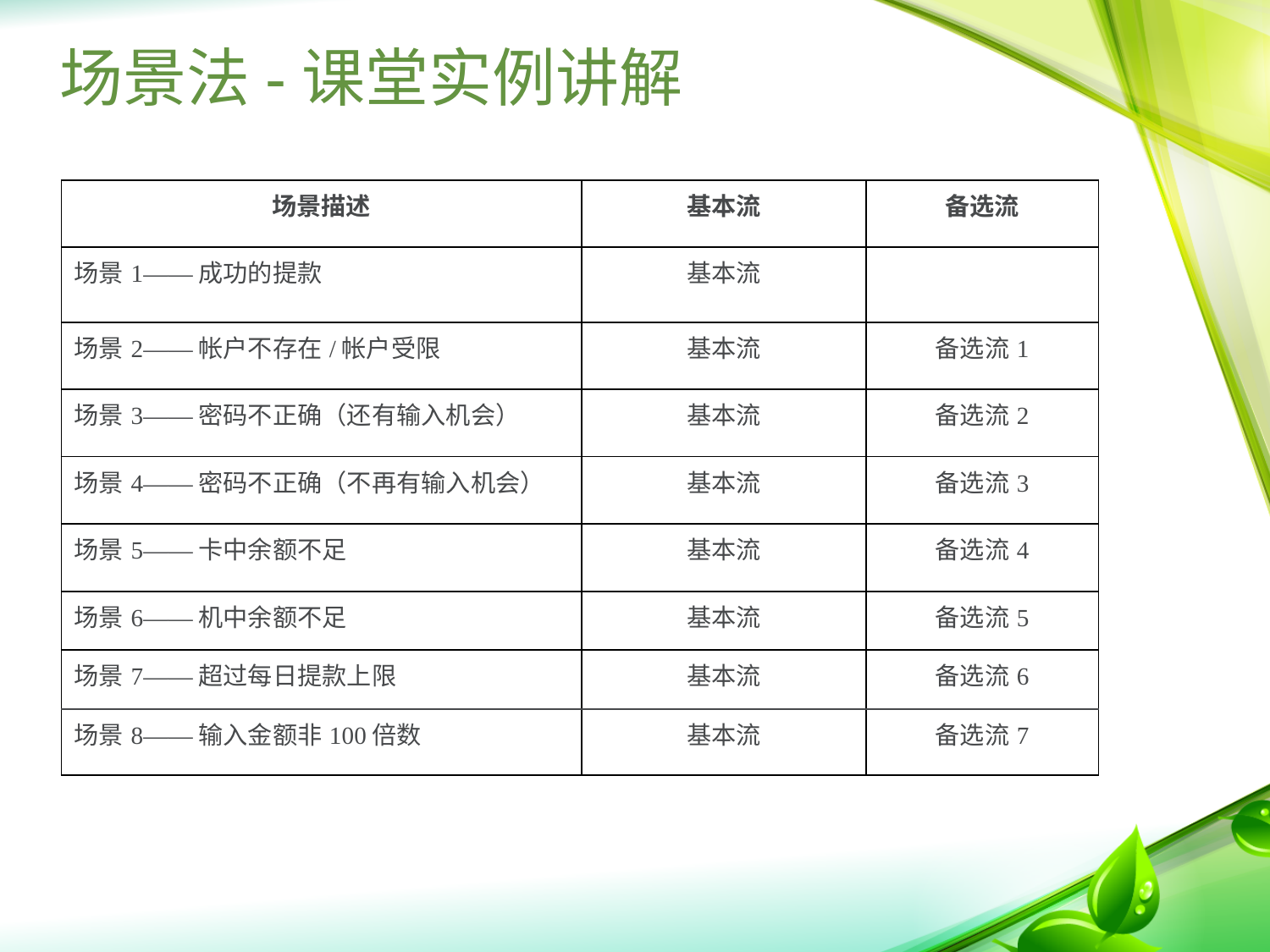

# 场景法-课堂实例讲解
| 场景描述 | 基本流 | 备选流 |
| --- | --- | --- |
| 场景1——成功的提款 | 基本流 |  |
| 场景2——帐户不存在/帐户受限 | 基本流 | 备选流1 |
| 场景3——密码不正确（还有输入机会） | 基本流 | 备选流2 |
| 场景4——密码不正确（不再有输入机会） | 基本流 | 备选流3 |
| 场景5——卡中余额不足 | 基本流 | 备选流4 |
| 场景6——机中余额不足 | 基本流 | 备选流5 |
| 场景7——超过每日提款上限 | 基本流 | 备选流6 |
| 场景8——输入金额非100倍数 | 基本流 | 备选流7 |